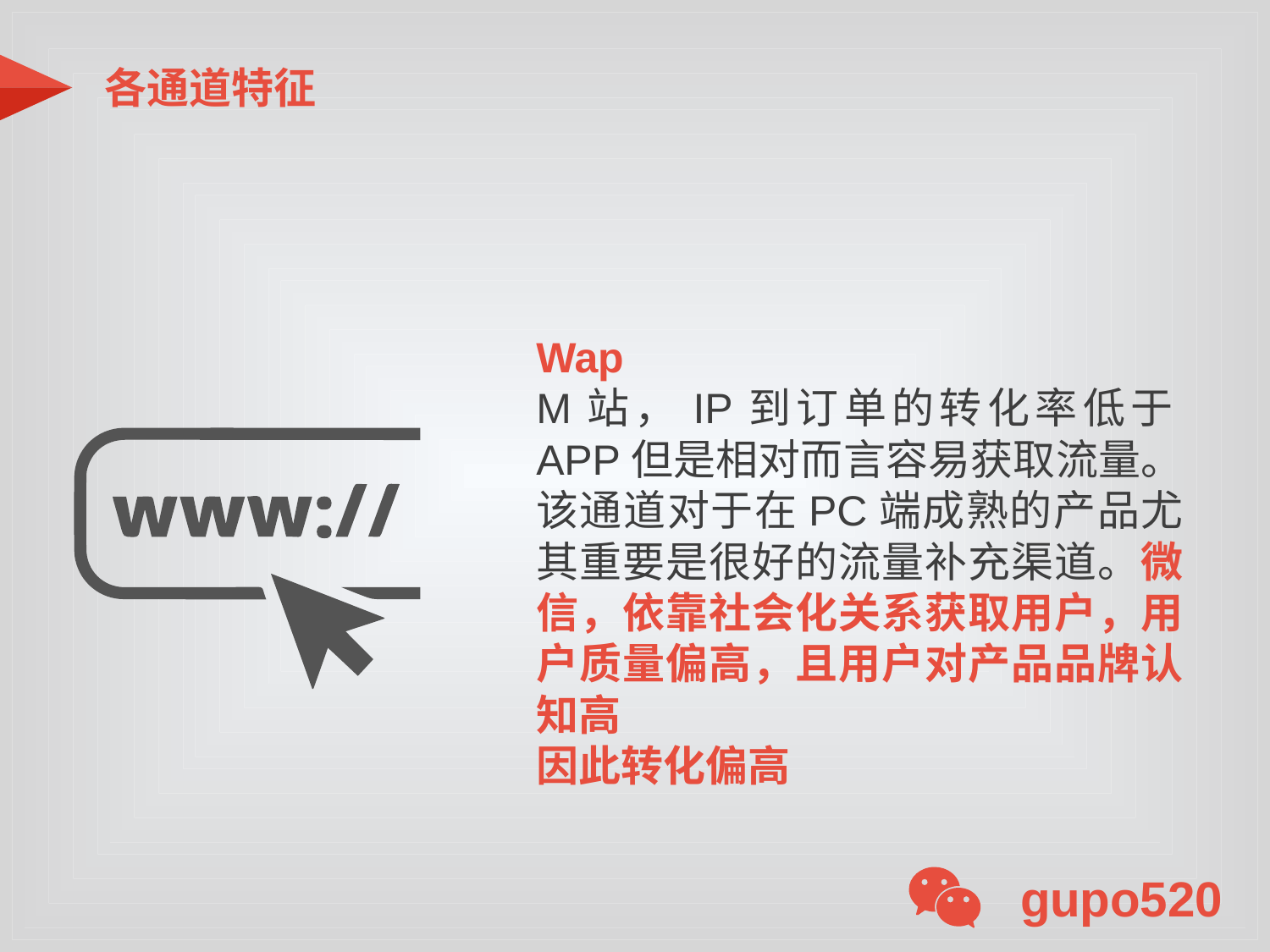

各通道特征
Wap
M站，IP到订单的转化率低于APP但是相对而言容易获取流量。该通道对于在PC端成熟的产品尤其重要是很好的流量补充渠道。微信，依靠社会化关系获取用户，用户质量偏高，且用户对产品品牌认知高
因此转化偏高

gupo520